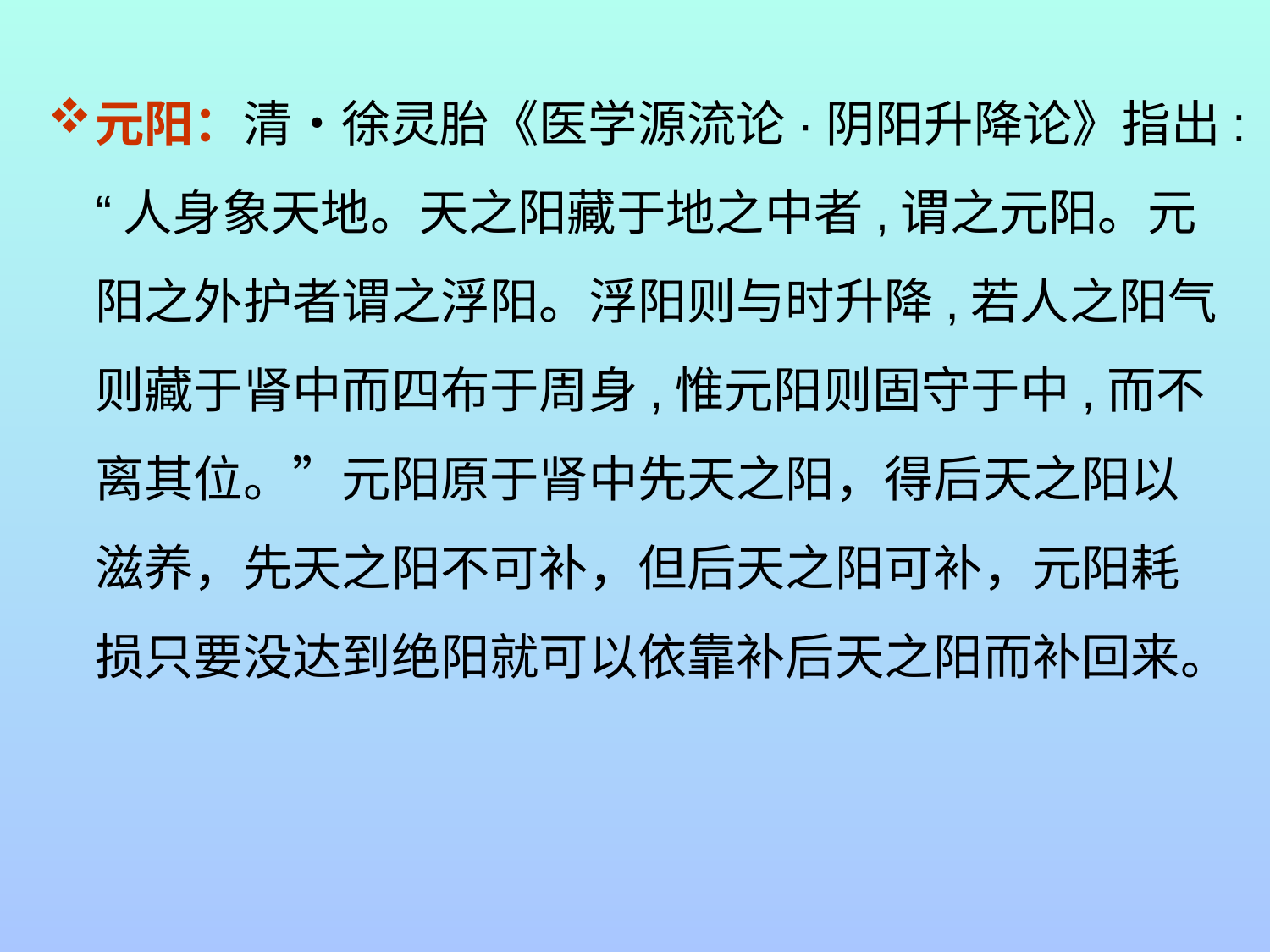

元阳：清•徐灵胎《医学源流论·阴阳升降论》指出:“人身象天地。天之阳藏于地之中者,谓之元阳。元阳之外护者谓之浮阳。浮阳则与时升降,若人之阳气则藏于肾中而四布于周身,惟元阳则固守于中,而不离其位。”元阳原于肾中先天之阳，得后天之阳以滋养，先天之阳不可补，但后天之阳可补，元阳耗损只要没达到绝阳就可以依靠补后天之阳而补回来。